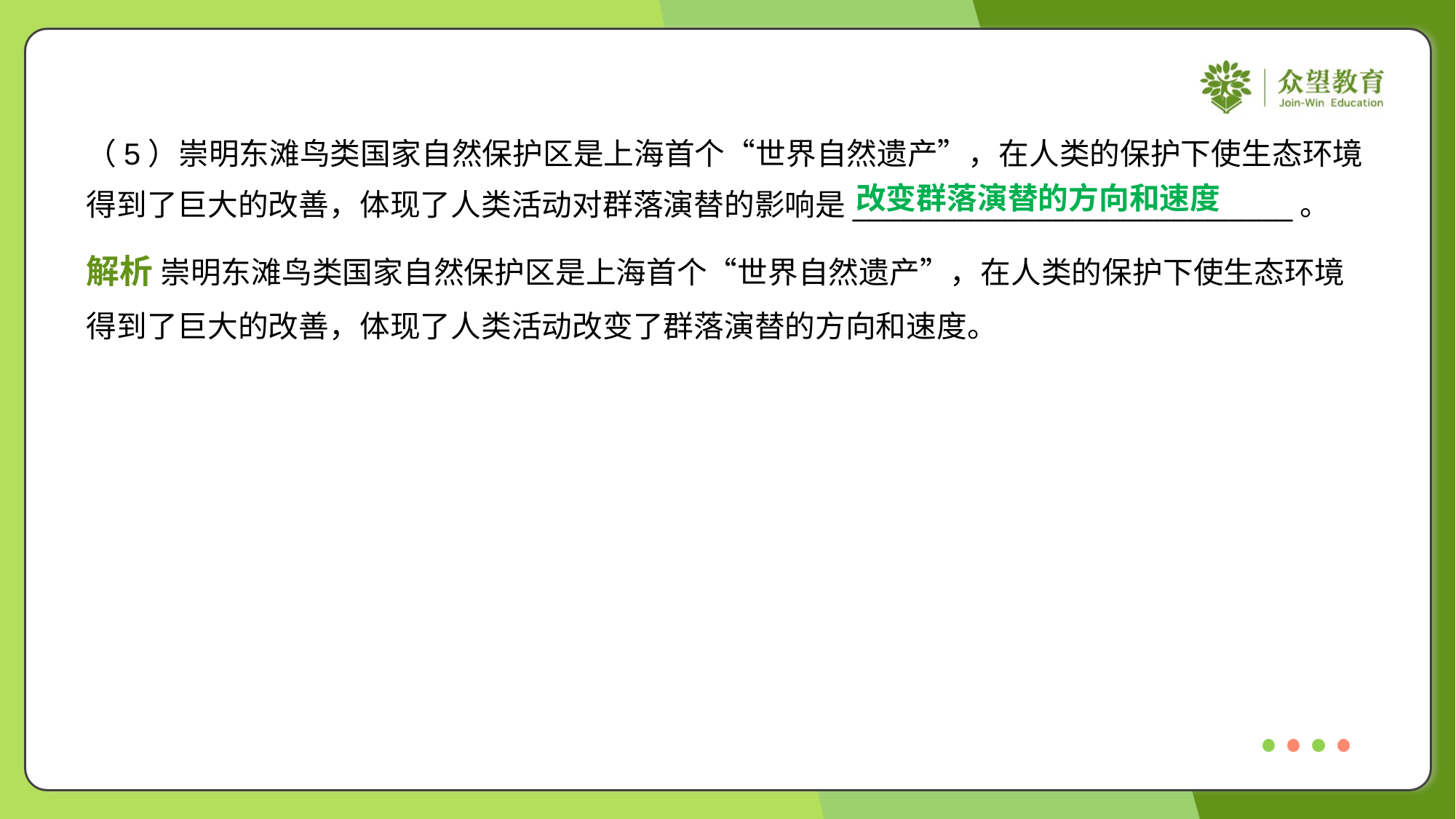

（5）崇明东滩鸟类国家自然保护区是上海首个“世界自然遗产”，在人类的保护下使生态环境
得到了巨大的改善，体现了人类活动对群落演替的影响是__________________________。
改变群落演替的方向和速度
解析 崇明东滩鸟类国家自然保护区是上海首个“世界自然遗产”，在人类的保护下使生态环境
得到了巨大的改善，体现了人类活动改变了群落演替的方向和速度。